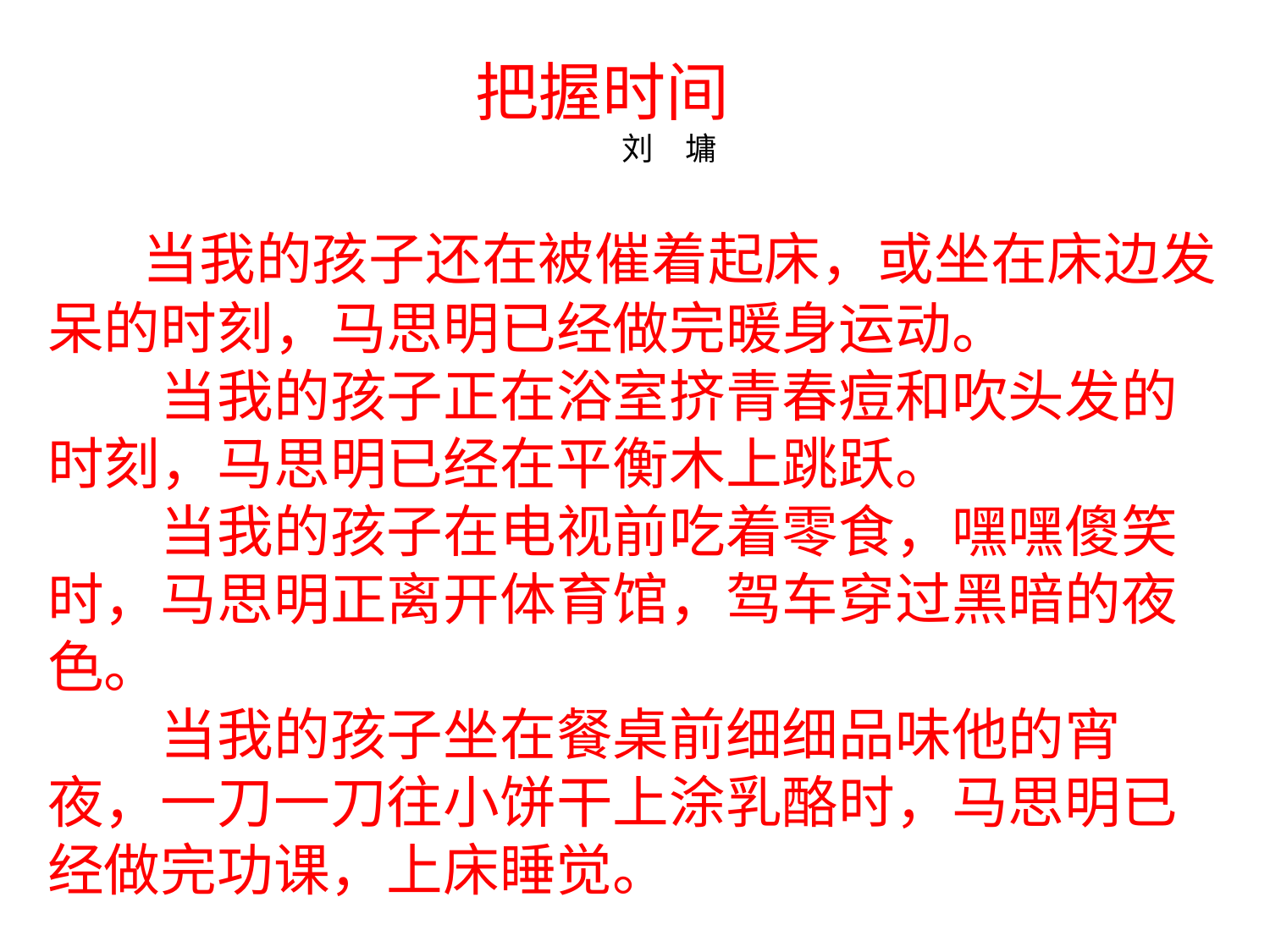

把握时间
                                            刘　墉
　　当我的孩子还在被催着起床，或坐在床边发呆的时刻，马思明已经做完暖身运动。
　　当我的孩子正在浴室挤青春痘和吹头发的时刻，马思明已经在平衡木上跳跃。
　　当我的孩子在电视前吃着零食，嘿嘿傻笑时，马思明正离开体育馆，驾车穿过黑暗的夜色。
　　当我的孩子坐在餐桌前细细品味他的宵夜，一刀一刀往小饼干上涂乳酪时，马思明已经做完功课，上床睡觉。